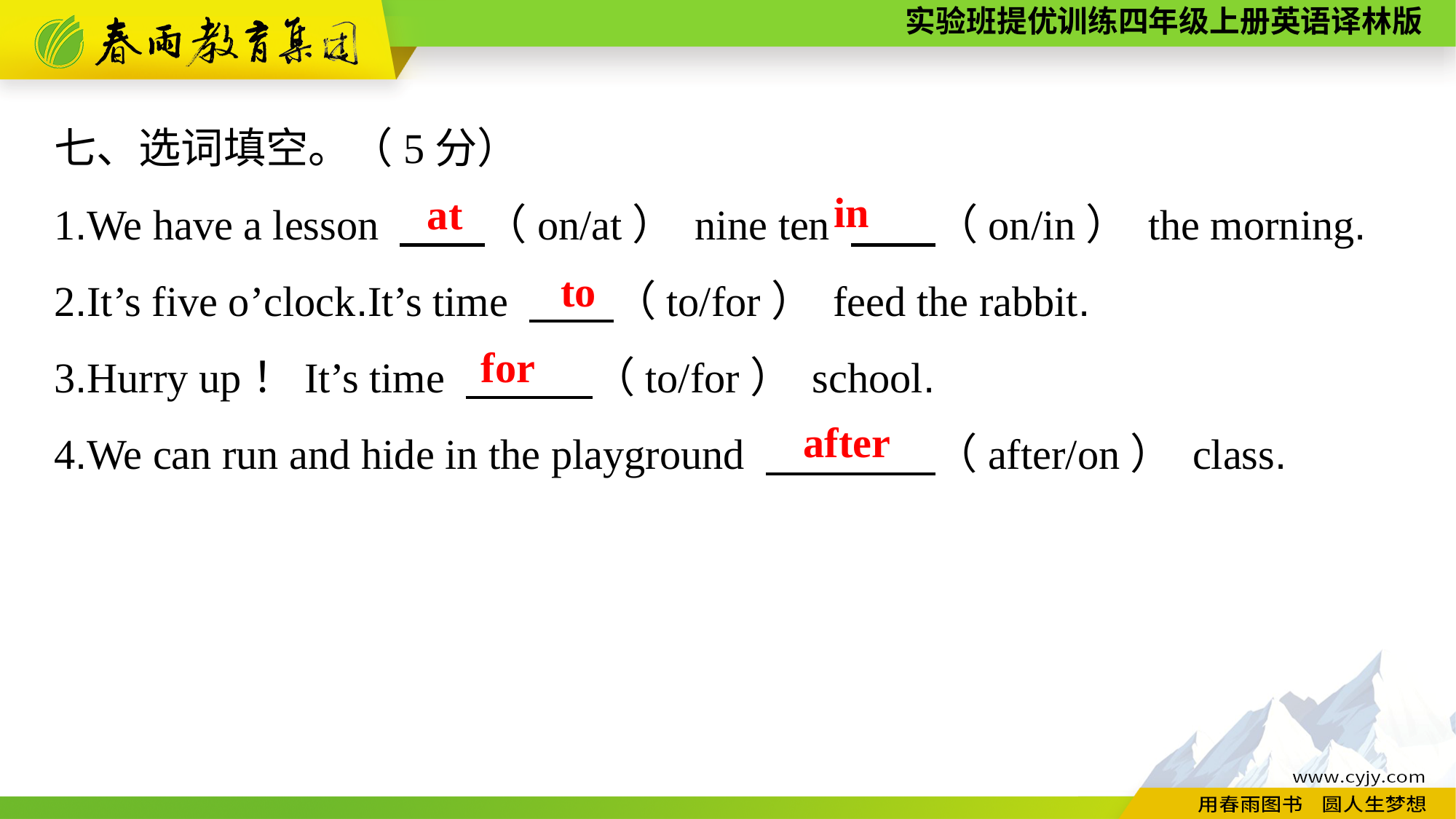

七、选词填空。（5分）
1.We have a lesson 　　（on/at） nine ten 　　（on/in） the morning.
2.It’s five o’clock.It’s time 　　（to/for） feed the rabbit.
3.Hurry up！It’s time 　　　（to/for） school.
4.We can run and hide in the playground 　　　　（after/on） class.
in
at
to
for
after